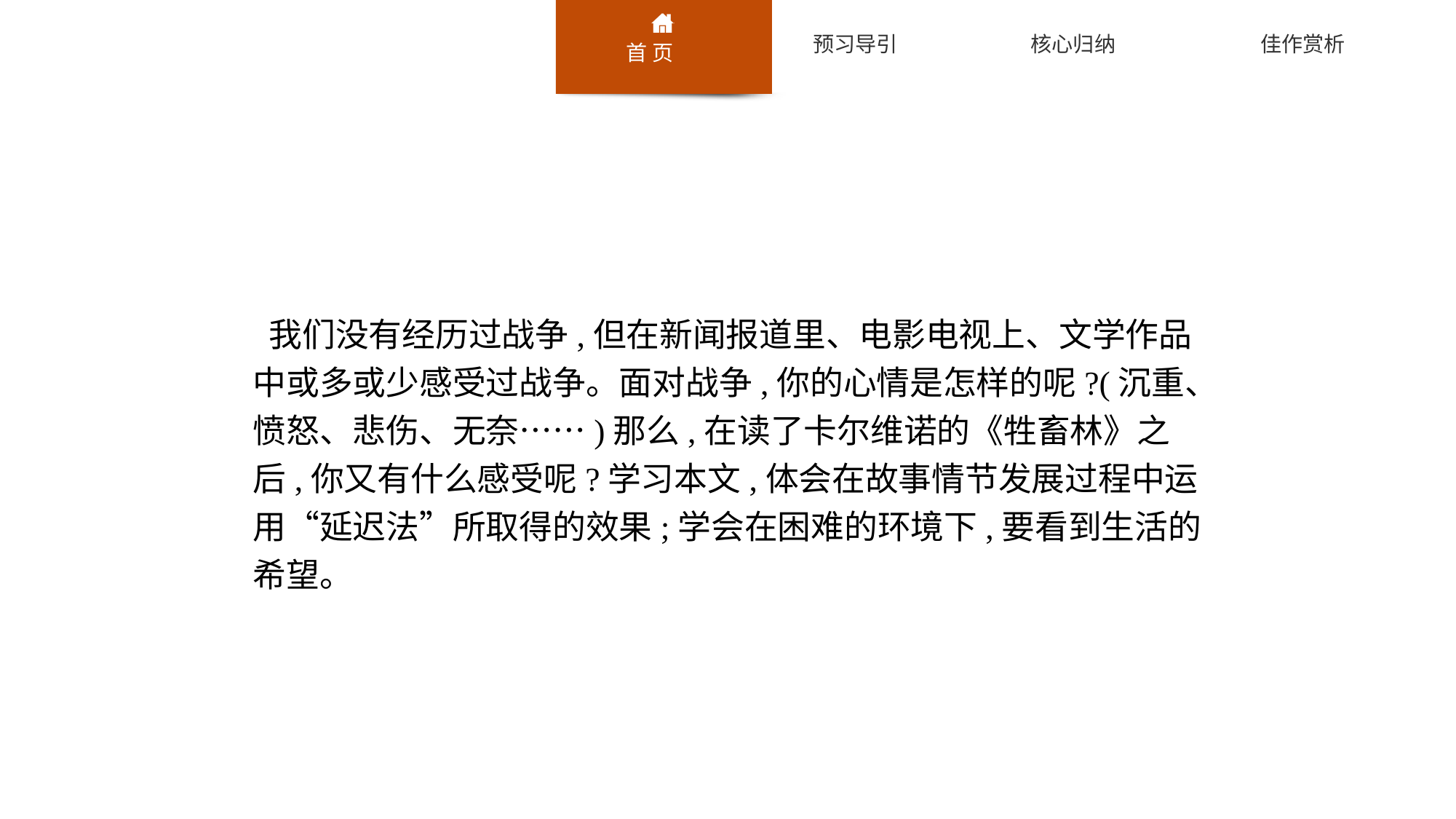

我们没有经历过战争,但在新闻报道里、电影电视上、文学作品中或多或少感受过战争。面对战争,你的心情是怎样的呢?(沉重、愤怒、悲伤、无奈……)那么,在读了卡尔维诺的《牲畜林》之后,你又有什么感受呢?学习本文,体会在故事情节发展过程中运用“延迟法”所取得的效果;学会在困难的环境下,要看到生活的希望。